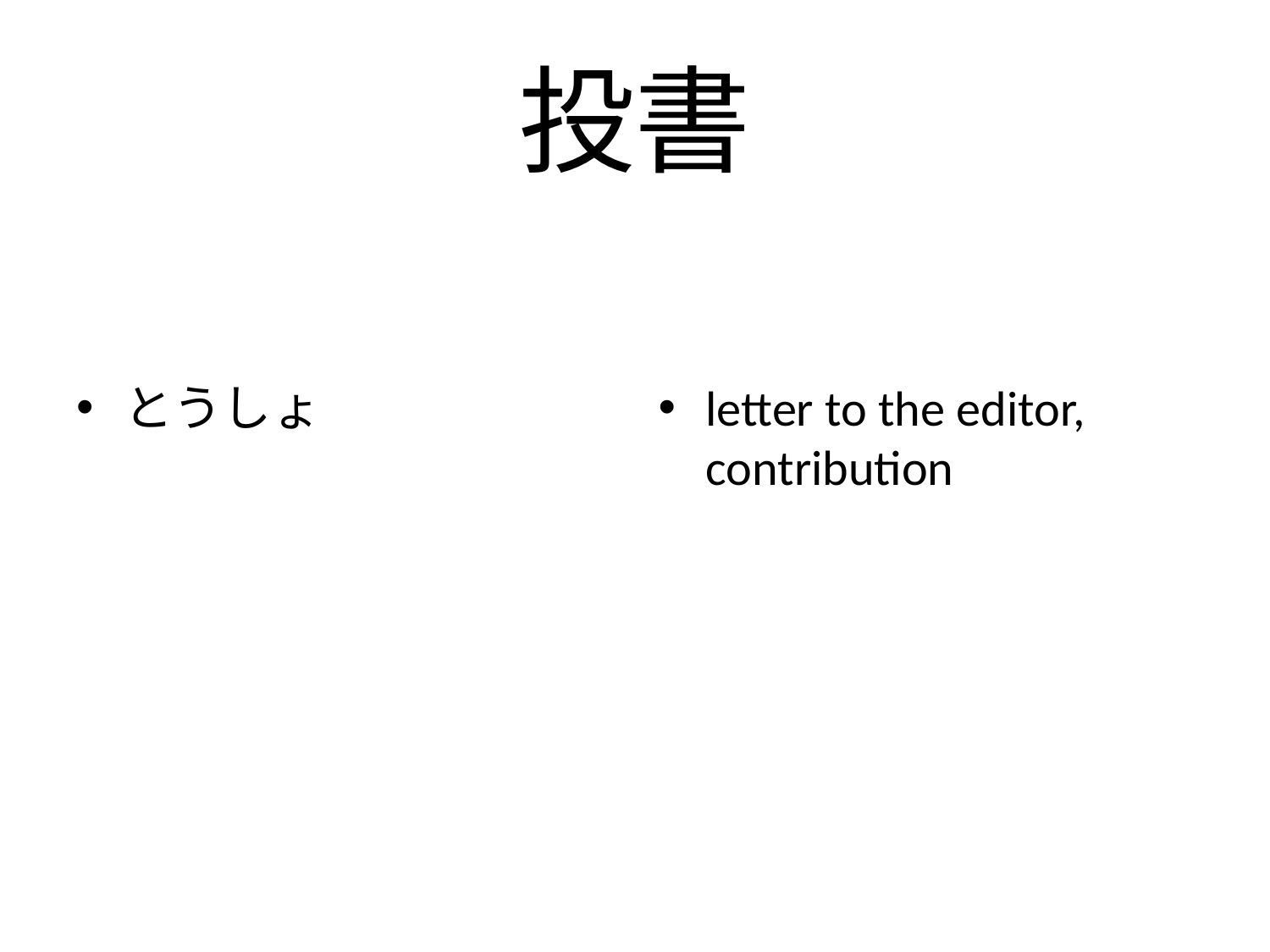

# 投書
とうしょ
letter to the editor, contribution